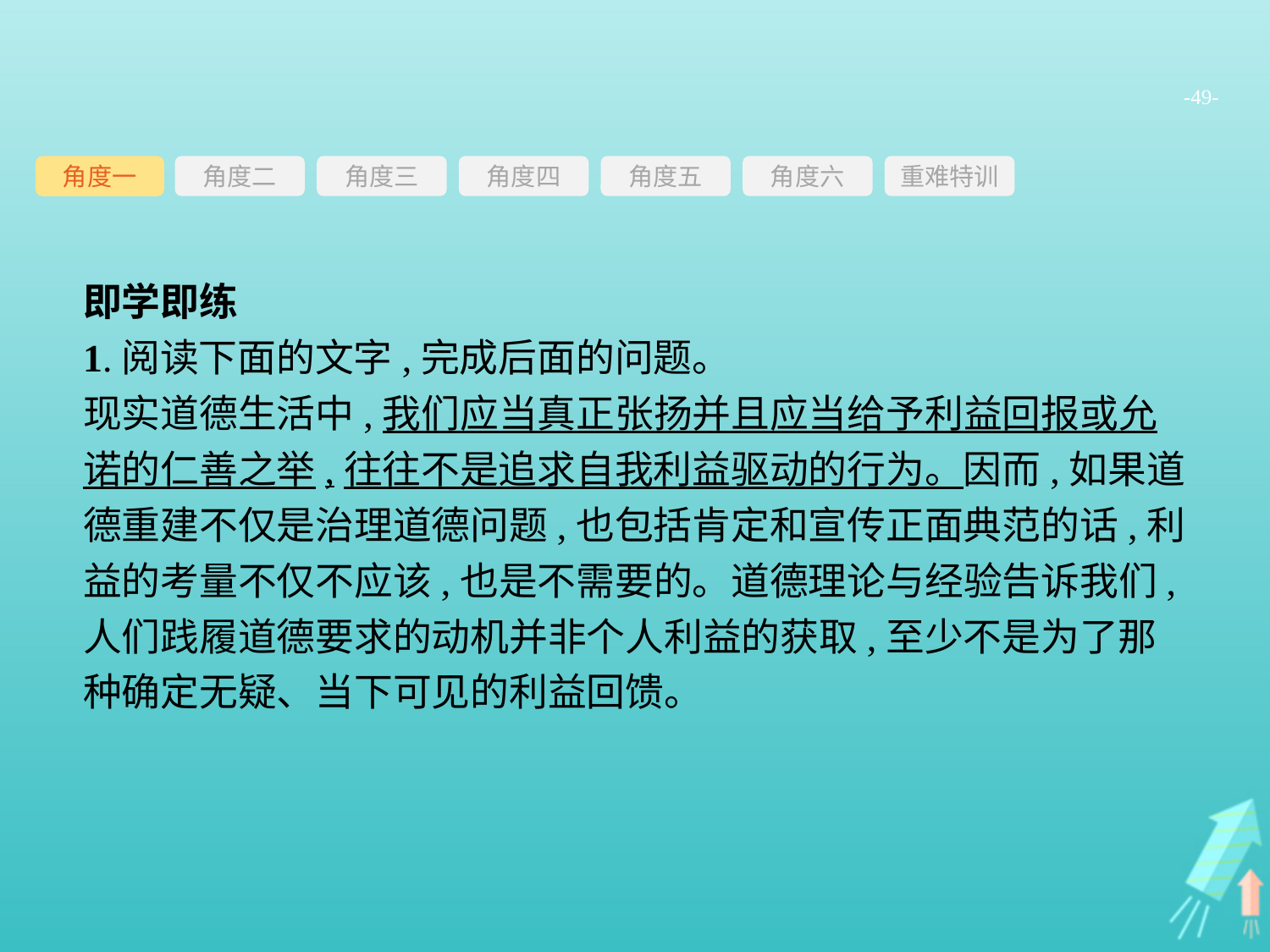

-49-
角度三
角度四
角度五
角度六
重难特训
角度二
角度一
即学即练
1.阅读下面的文字,完成后面的问题。
现实道德生活中,我们应当真正张扬并且应当给予利益回报或允诺的仁善之举,往往不是追求自我利益驱动的行为。因而,如果道德重建不仅是治理道德问题,也包括肯定和宣传正面典范的话,利益的考量不仅不应该,也是不需要的。道德理论与经验告诉我们,人们践履道德要求的动机并非个人利益的获取,至少不是为了那种确定无疑、当下可见的利益回馈。